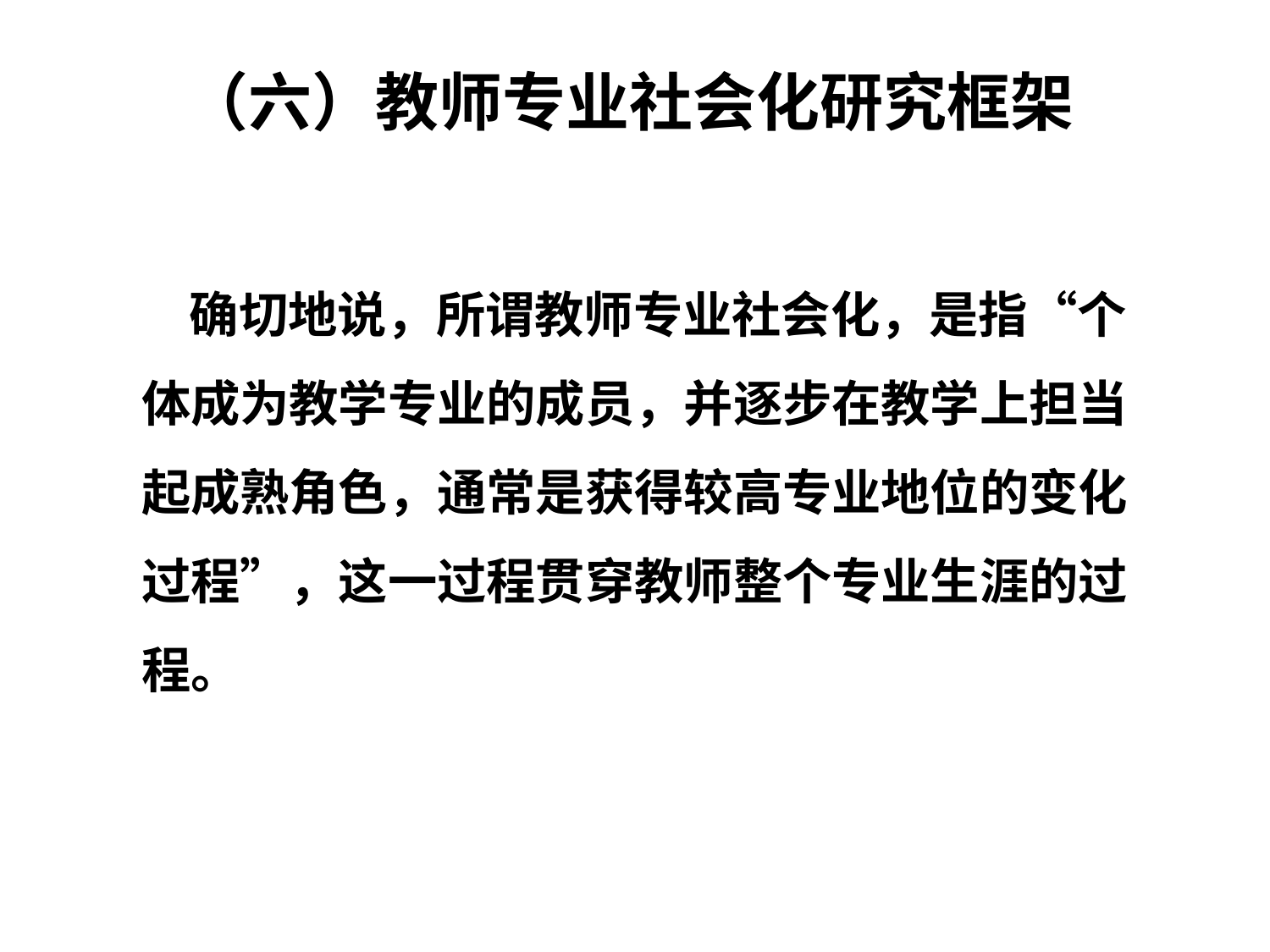

（六）教师专业社会化研究框架
    确切地说，所谓教师专业社会化，是指“个体成为教学专业的成员，并逐步在教学上担当起成熟角色，通常是获得较高专业地位的变化过程”，这一过程贯穿教师整个专业生涯的过程。